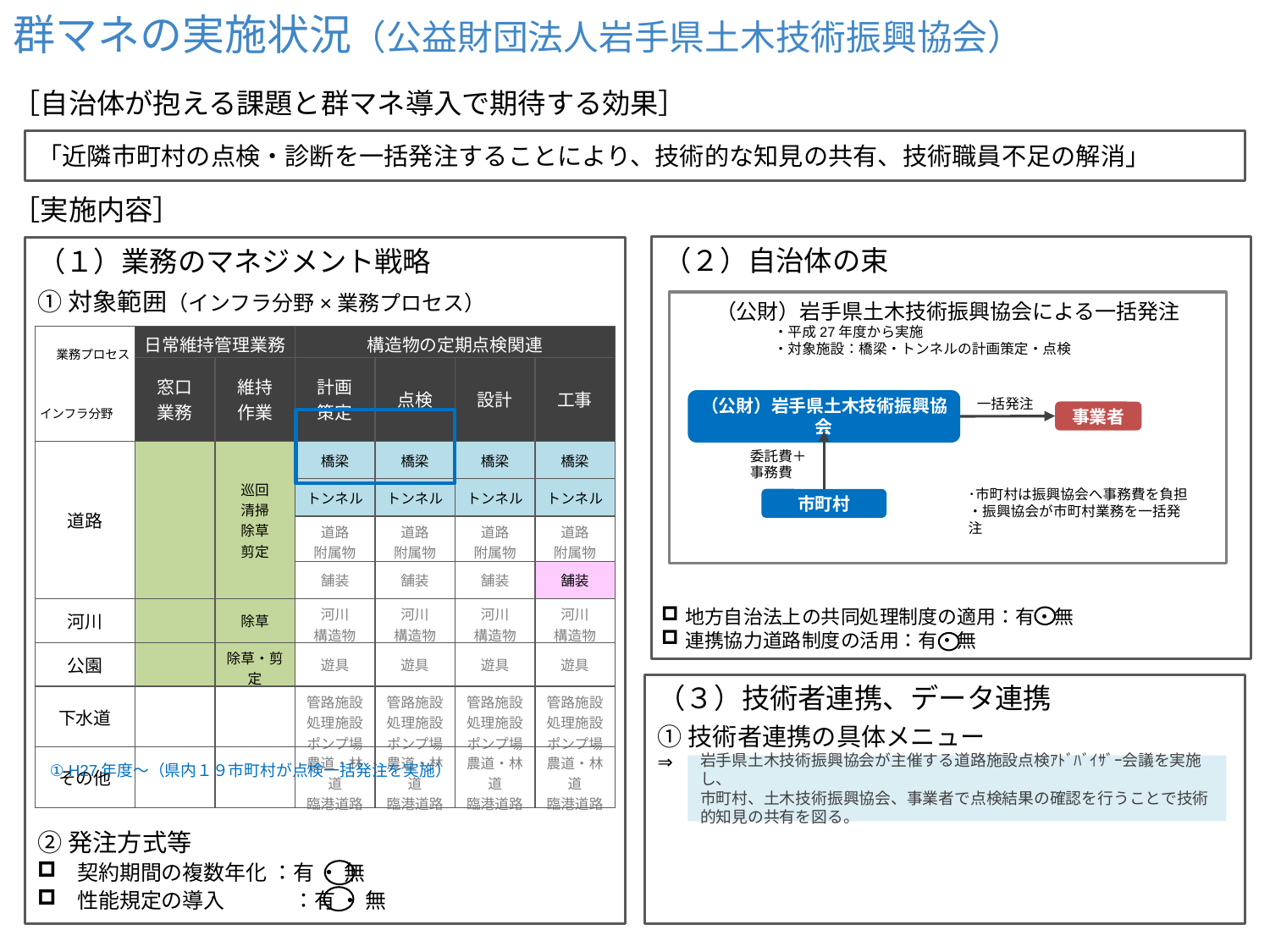

群マネの実施状況（公益財団法人岩手県土木技術振興協会）
広域連携スキームの図

［自治体が抱える課題と群マネ導入で期待する効果］
「近隣市町村の点検・診断を一括発注することにより、技術的な知見の共有、技術職員不足の解消」
［実施内容］
（公財）岩手県土木技術振興協会
（２）自治体の束
（１）業務のマネジメント戦略
①対象範囲（インフラ分野×業務プロセス）
（公財）岩手県土木技術振興協会による一括発注
　　　　　　　・平成27年度から実施
　　　　　　　・対象施設：橋梁・トンネルの計画策定・点検
事業者
（公財）岩手県土木技術振興協会
市町村
| 業務プロセス インフラ分野 | 日常維持管理業務 |  | 構造物の定期点検関連 |  |  |  |
| --- | --- | --- | --- | --- | --- | --- |
|  | 窓口 業務 | 維持 作業 | 計画 策定 | 点検 | 設計 | 工事 |
| 道路 |  | 巡回 清掃 除草 剪定 | 橋梁 | 橋梁 | 橋梁 | 橋梁 |
|  |  |  | トンネル | トンネル | トンネル | トンネル |
|  |  |  | 道路 附属物 | 道路 附属物 | 道路 附属物 | 道路 附属物 |
|  |  |  | 舗装 | 舗装 | 舗装 | 舗装 |
| 河川 |  | 除草 | 河川 構造物 | 河川 構造物 | 河川 構造物 | 河川 構造物 |
| 公園 |  | 除草・剪定 | 遊具 | 遊具 | 遊具 | 遊具 |
| 下水道 |  |  | 管路施設 処理施設 ポンプ場 | 管路施設 処理施設 ポンプ場 | 管路施設 処理施設 ポンプ場 | 管路施設 処理施設 ポンプ場 |
| その他 |  |  | 農道・林道 臨港道路 | 農道・林道 臨港道路 | 農道・林道 臨港道路 | 農道・林道 臨港道路 |
一括発注

委託費＋
事務費
①
･市町村は振興協会へ事務費を負担
・振興協会が市町村業務を一括発注
②
③
地方自治法上の共同処理制度の適用：有・無
連携協力道路制度の活用：有・無

（３）技術者連携、データ連携

①技術者連携の具体メニュー
⇒

岩手県土木技術振興協会が主催する道路施設点検ｱﾄﾞﾊﾞｲｻﾞｰ会議を実施し、
市町村、土木技術振興協会、事業者で点検結果の確認を行うことで技術的知見の共有を図る。
① H27年度～（県内１９市町村が点検一括発注を実施）
例：●●町で導入している道路巡回支援ソフト（▲▲）を他の構成自治体においても導入予定。
道路・河川・公園の部署間連携が可能となるよう、苦情処理について庁内の●●システムを活用予定。
②発注方式等

契約期間の複数年化 ：有 ・ 無

性能規定の導入　　　 ：有 ・ 無